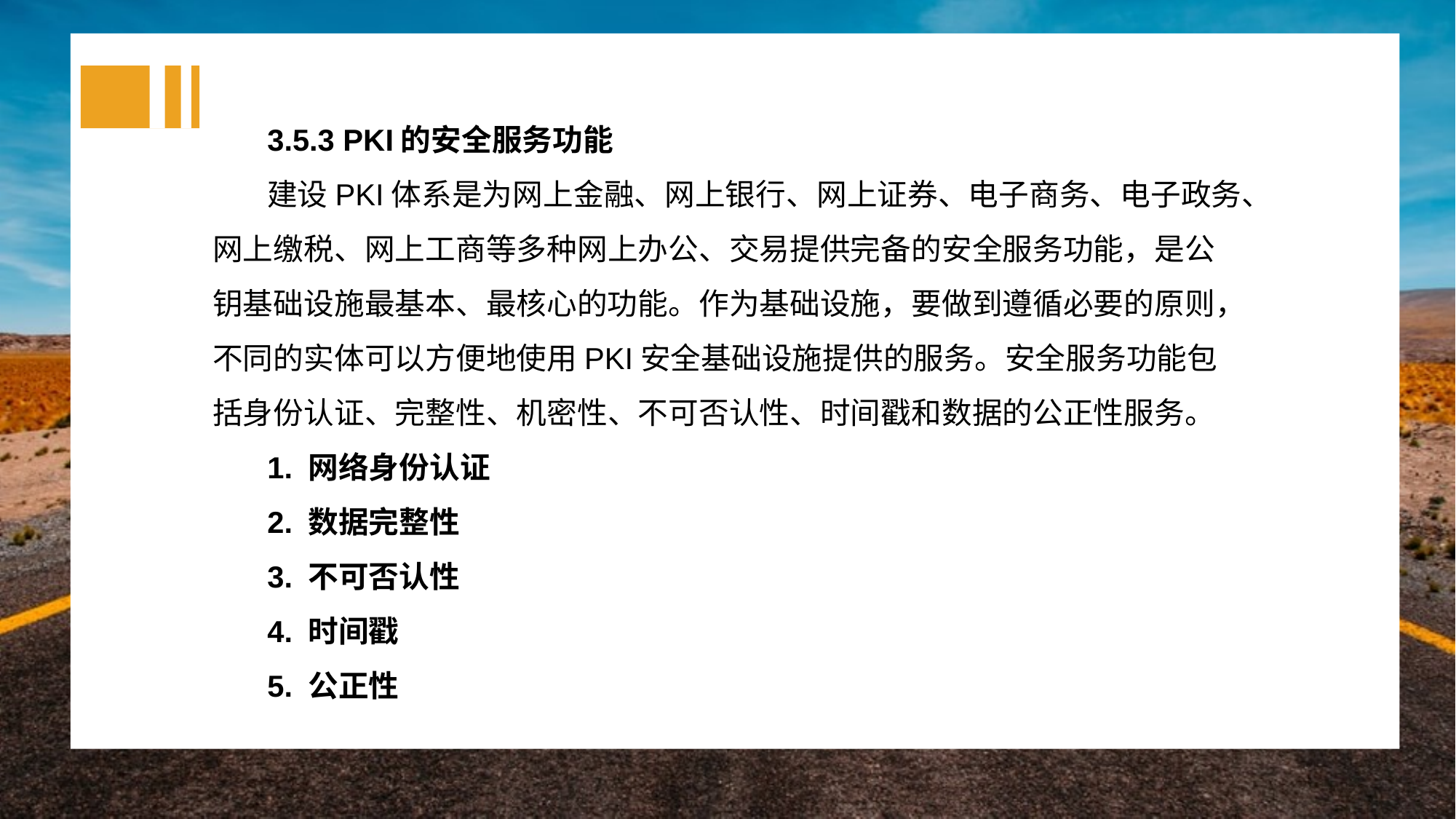

3.5.3 PKI的安全服务功能
建设PKI体系是为网上金融、网上银行、网上证券、电子商务、电子政务、网上缴税、网上工商等多种网上办公、交易提供完备的安全服务功能，是公钥基础设施最基本、最核心的功能。作为基础设施，要做到遵循必要的原则，不同的实体可以方便地使用PKI安全基础设施提供的服务。安全服务功能包括身份认证、完整性、机密性、不可否认性、时间戳和数据的公正性服务。
1. 网络身份认证
2. 数据完整性
3. 不可否认性
4. 时间戳
5. 公正性